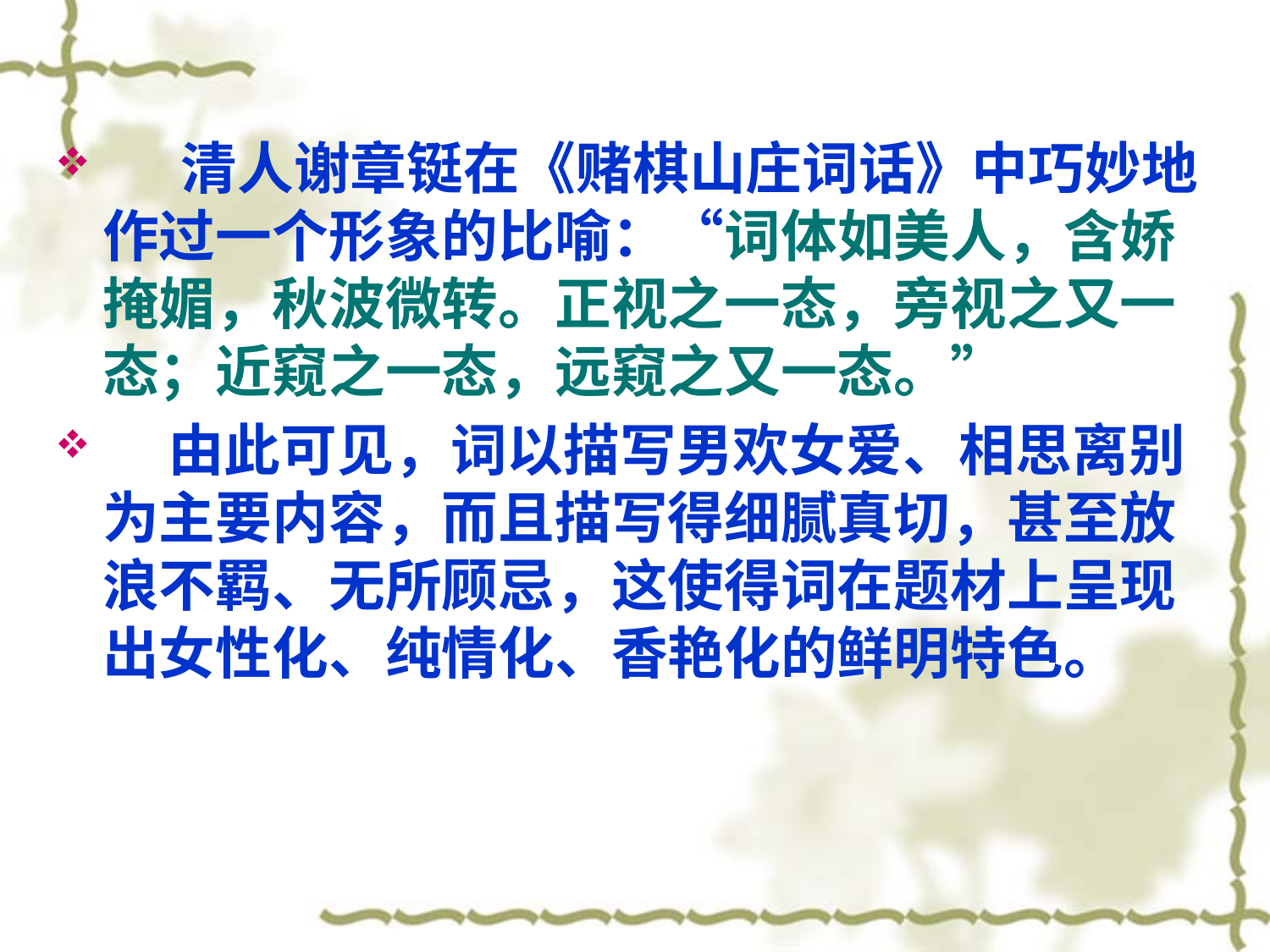

#
     清人谢章铤在《赌棋山庄词话》中巧妙地作过一个形象的比喻：“词体如美人，含娇掩媚，秋波微转。正视之一态，旁视之又一态；近窥之一态，远窥之又一态。”
    由此可见，词以描写男欢女爱、相思离别为主要内容，而且描写得细腻真切，甚至放浪不羁、无所顾忌，这使得词在题材上呈现出女性化、纯情化、香艳化的鲜明特色。